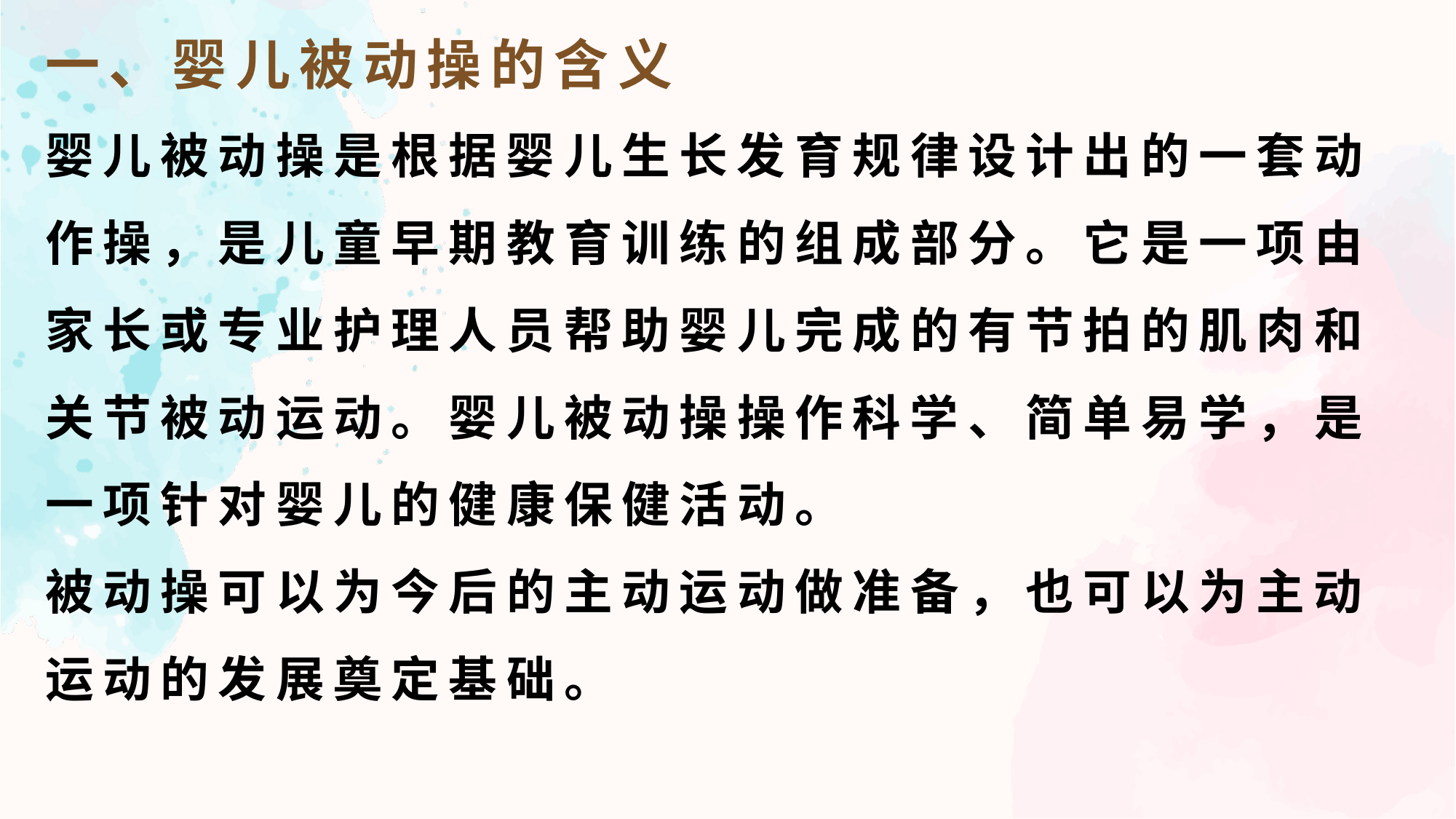

一、婴儿被动操的含义
婴儿被动操是根据婴儿生长发育规律设计出的一套动作操，是儿童早期教育训练的组成部分。它是一项由家长或专业护理人员帮助婴儿完成的有节拍的肌肉和关节被动运动。婴儿被动操操作科学、简单易学，是一项针对婴儿的健康保健活动。
被动操可以为今后的主动运动做准备，也可以为主动运动的发展奠定基础。